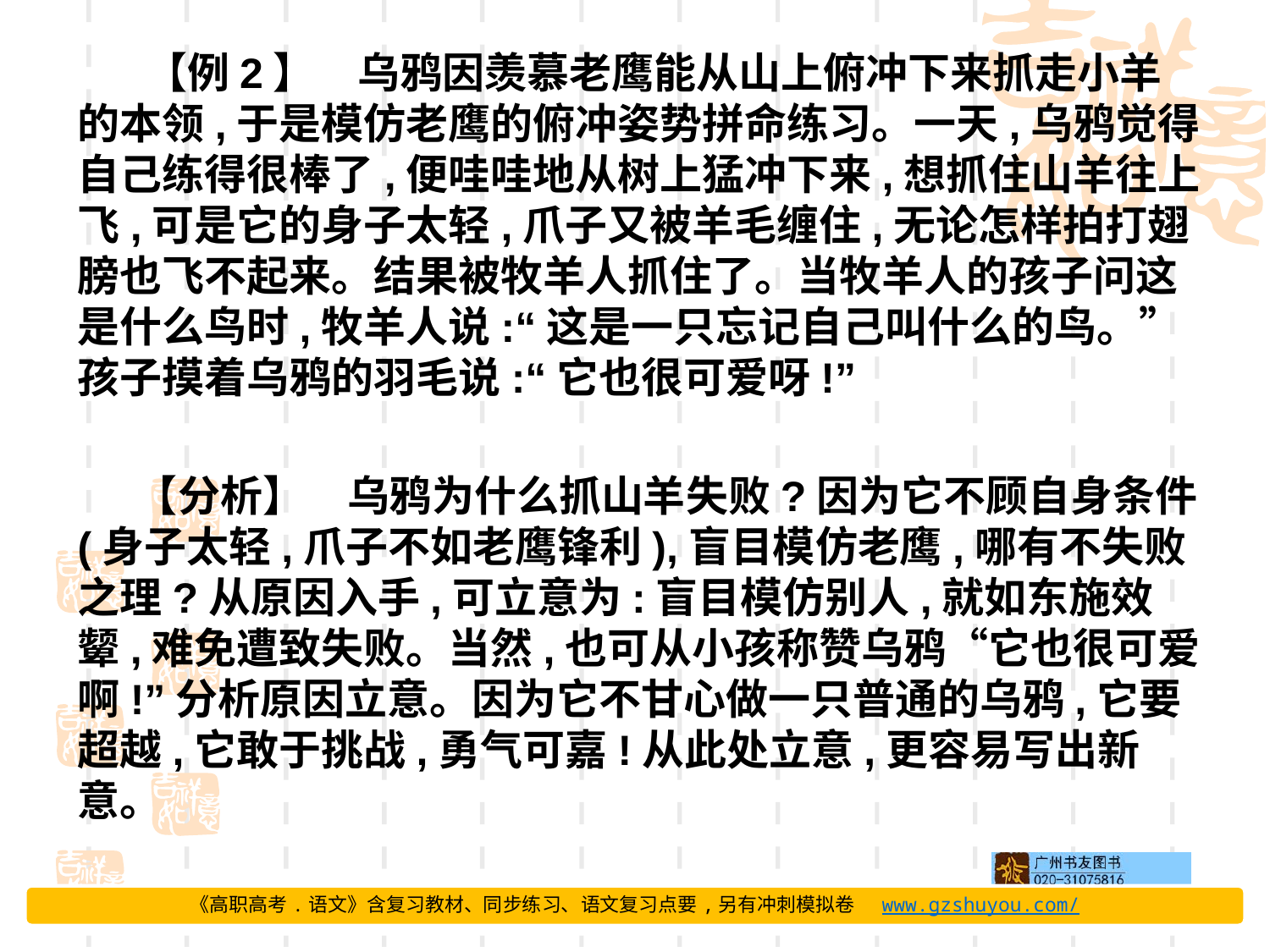

【例2】　乌鸦因羡慕老鹰能从山上俯冲下来抓走小羊的本领,于是模仿老鹰的俯冲姿势拼命练习。一天,乌鸦觉得自己练得很棒了,便哇哇地从树上猛冲下来,想抓住山羊往上飞,可是它的身子太轻,爪子又被羊毛缠住,无论怎样拍打翅膀也飞不起来。结果被牧羊人抓住了。当牧羊人的孩子问这是什么鸟时,牧羊人说:“这是一只忘记自己叫什么的鸟。”孩子摸着乌鸦的羽毛说:“它也很可爱呀!”

     【分析】　乌鸦为什么抓山羊失败?因为它不顾自身条件(身子太轻,爪子不如老鹰锋利),盲目模仿老鹰,哪有不失败之理?从原因入手,可立意为:盲目模仿别人,就如东施效颦,难免遭致失败。当然,也可从小孩称赞乌鸦“它也很可爱啊!”分析原因立意。因为它不甘心做一只普通的乌鸦,它要超越,它敢于挑战,勇气可嘉!从此处立意,更容易写出新意。